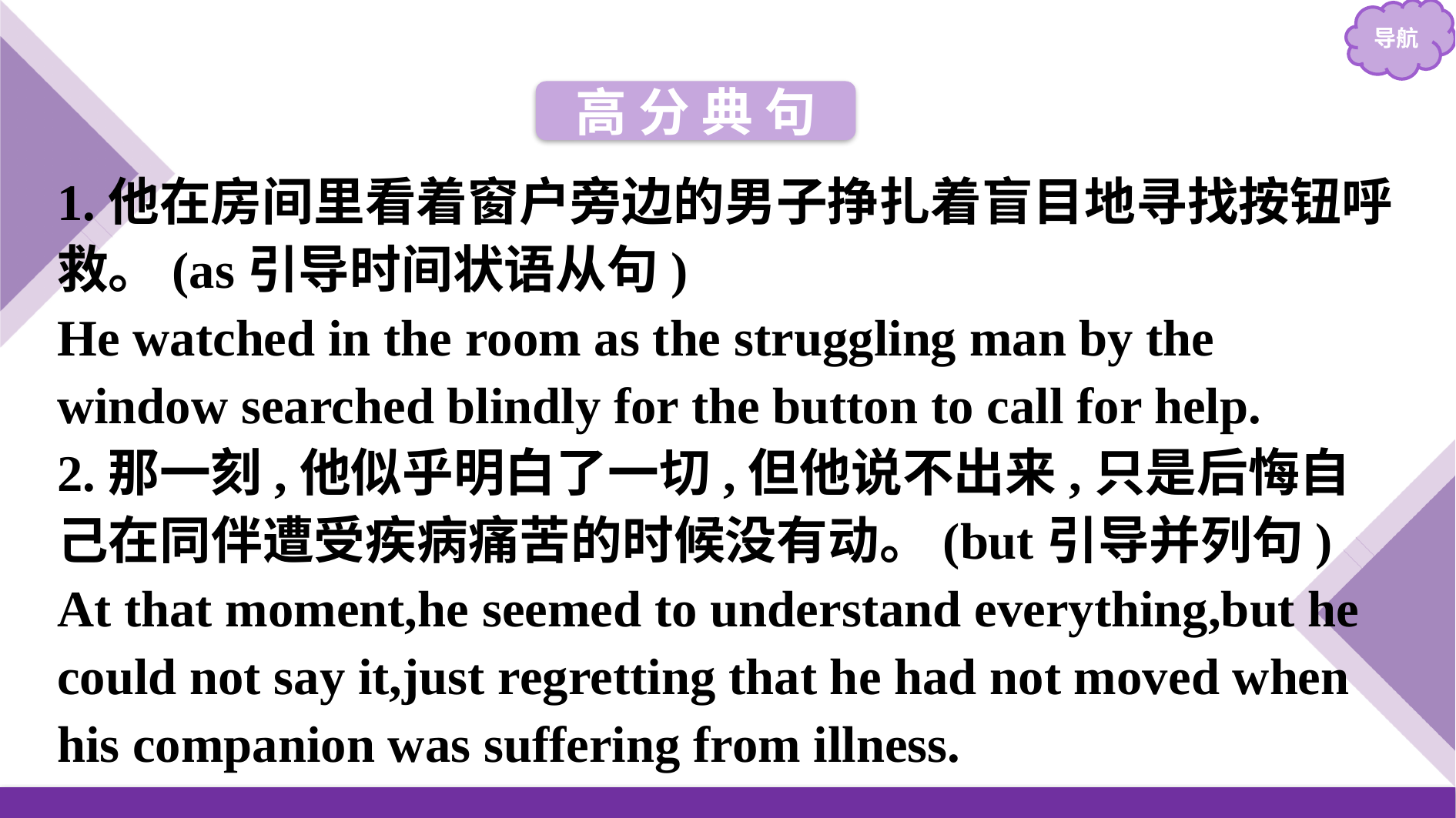

高 分 典 句
1.他在房间里看着窗户旁边的男子挣扎着盲目地寻找按钮呼救。(as引导时间状语从句)
He watched in the room as the struggling man by the window searched blindly for the button to call for help.
2.那一刻,他似乎明白了一切,但他说不出来,只是后悔自己在同伴遭受疾病痛苦的时候没有动。(but引导并列句)
At that moment,he seemed to understand everything,but he could not say it,just regretting that he had not moved when his companion was suffering from illness.